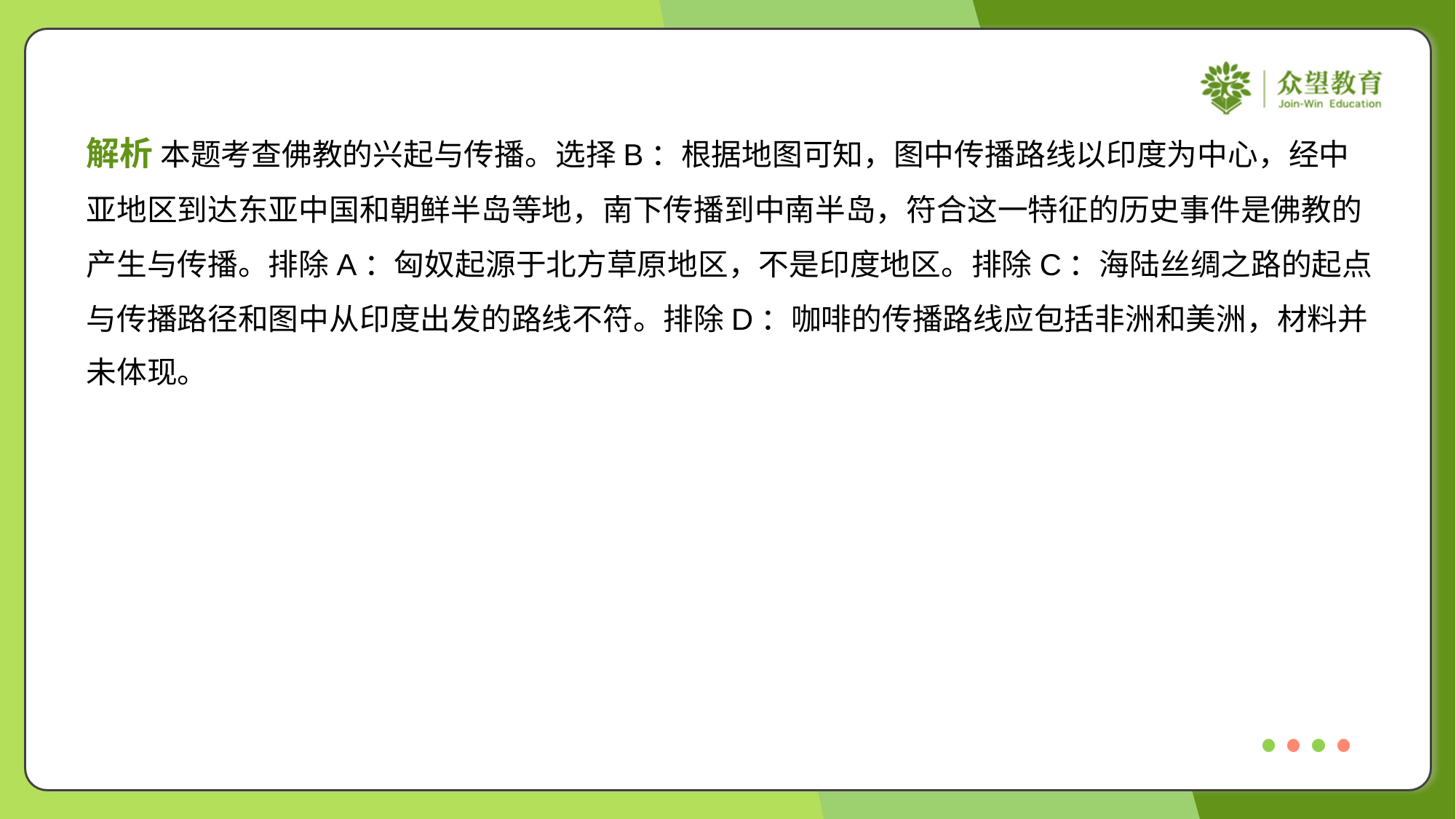

解析 本题考查佛教的兴起与传播。选择B：根据地图可知，图中传播路线以印度为中心，经中
亚地区到达东亚中国和朝鲜半岛等地，南下传播到中南半岛，符合这一特征的历史事件是佛教的
产生与传播。排除A：匈奴起源于北方草原地区，不是印度地区。排除C：海陆丝绸之路的起点
与传播路径和图中从印度出发的路线不符。排除D：咖啡的传播路线应包括非洲和美洲，材料并
未体现。